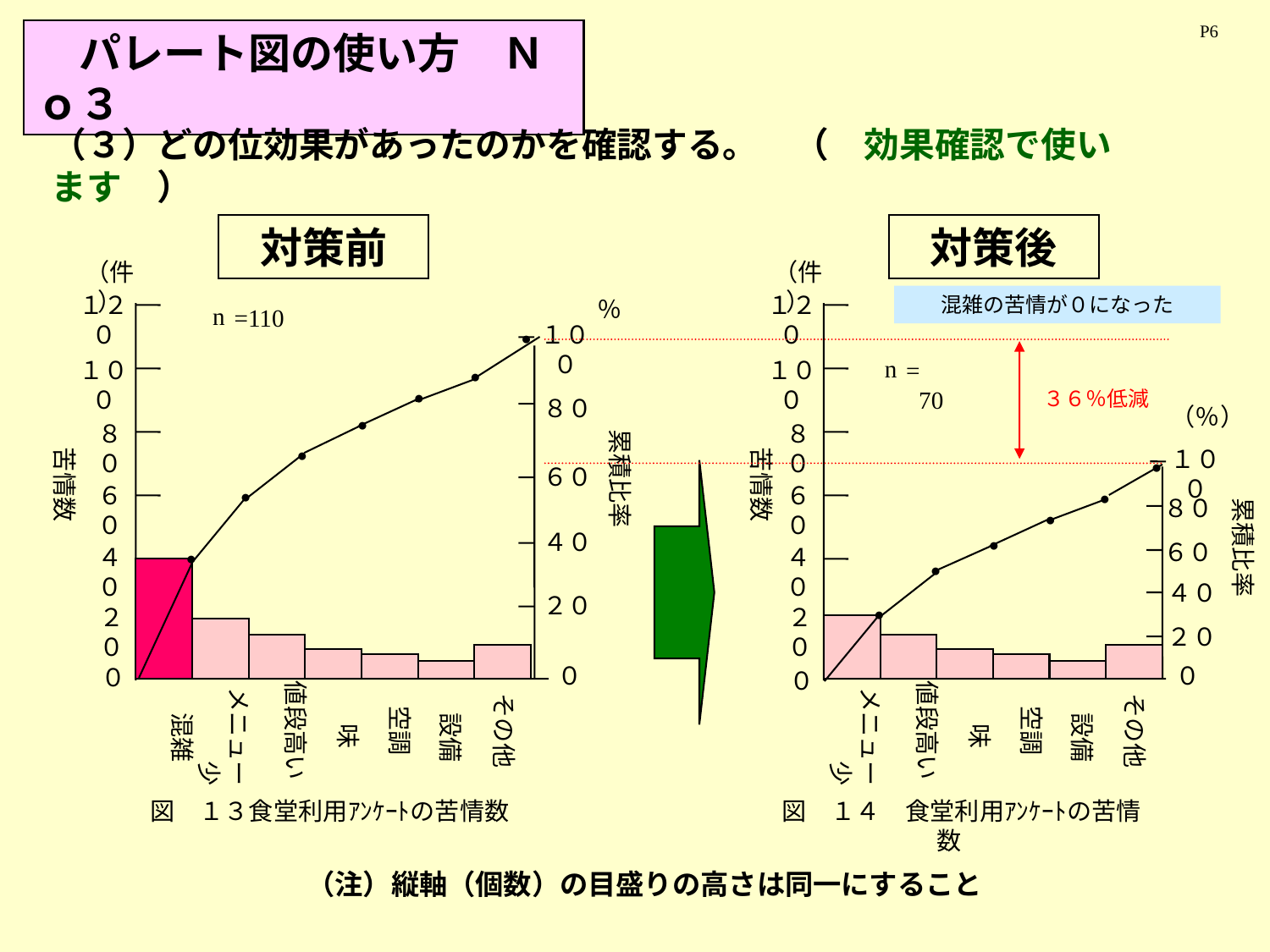

P6
　パレート図の使い方　Ｎｏ３
（３）どの位効果があったのかを確認する。　（　効果確認で使います　）
対策前
（件）
１２０
１００
８０
６０
４０
２０
０

％
n
=110
１００
●

苦情数
●
累積比率
●

８０

●

●

６０

●

４０
●

２０

０
メニュー少
値段高い
空調

その他
味
混雑
設備
図　１３食堂利用ｱﾝｹｰﾄの苦情数
対策後
（件）
１２０
混雑の苦情が０になった

n
=　70
１００
苦情数

（％）
８０

１００
累積比率
●

６０
●
８０

●

●
６０
４０

●

４０

２０
●

２０

０
０
メニュー少
値段高い
空調

その他
味
設備

図　１４　食堂利用ｱﾝｹｰﾄの苦情数

３６％低減

（注）縦軸（個数）の目盛りの高さは同一にすること